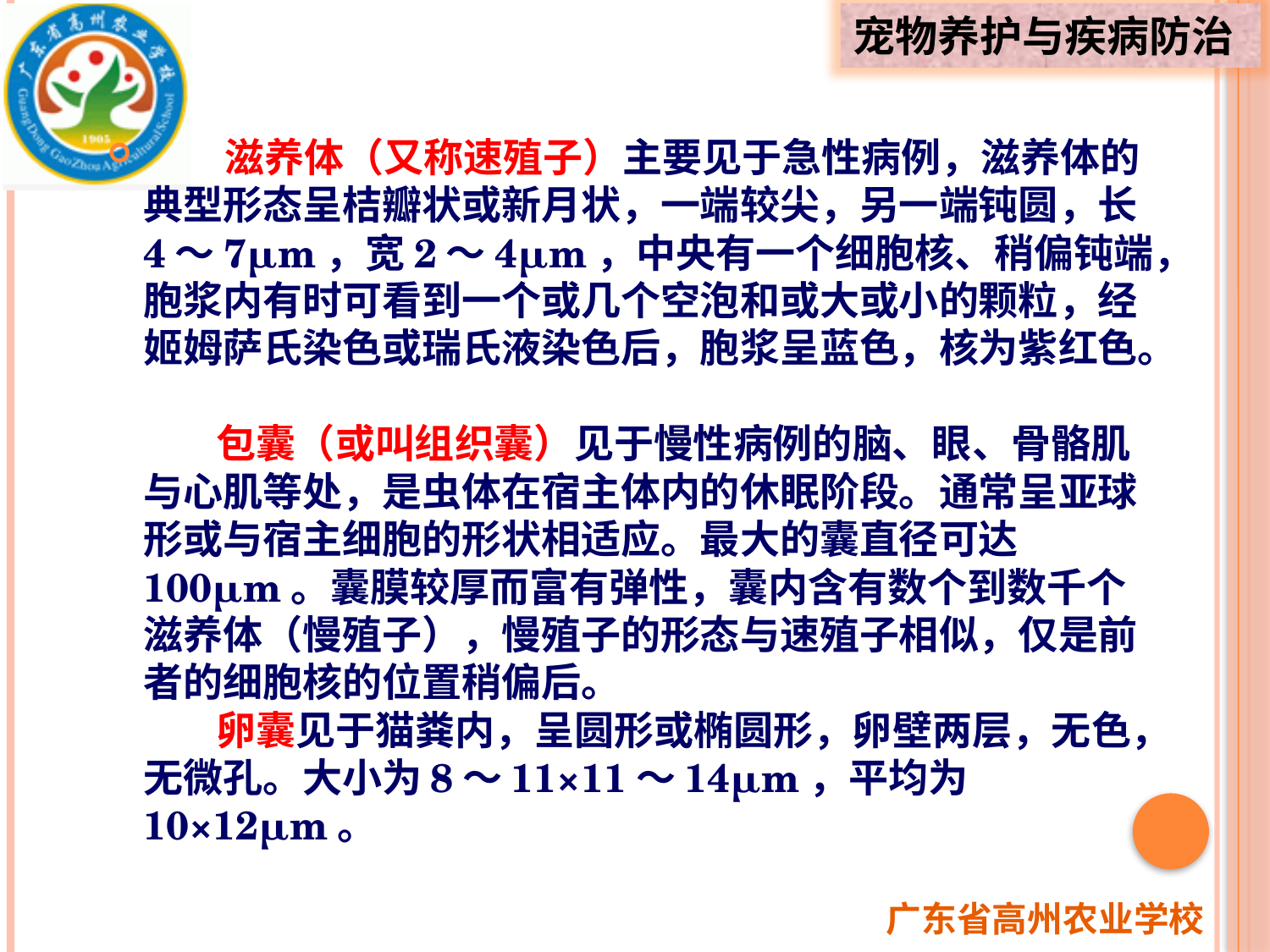

滋养体（又称速殖子）主要见于急性病例，滋养体的典型形态呈桔瓣状或新月状，一端较尖，另一端钝圆，长4～7μm，宽2～4μm，中央有一个细胞核、稍偏钝端，胞浆内有时可看到一个或几个空泡和或大或小的颗粒，经姬姆萨氏染色或瑞氏液染色后，胞浆呈蓝色，核为紫红色。
        包囊（或叫组织囊）见于慢性病例的脑、眼、骨骼肌与心肌等处，是虫体在宿主体内的休眠阶段。通常呈亚球形或与宿主细胞的形状相适应。最大的囊直径可达100μm。囊膜较厚而富有弹性，囊内含有数个到数千个滋养体（慢殖子），慢殖子的形态与速殖子相似，仅是前者的细胞核的位置稍偏后。
        卵囊见于猫粪内，呈圆形或椭圆形，卵壁两层，无色，无微孔。大小为8～11×11～14μm，平均为10×12μm。